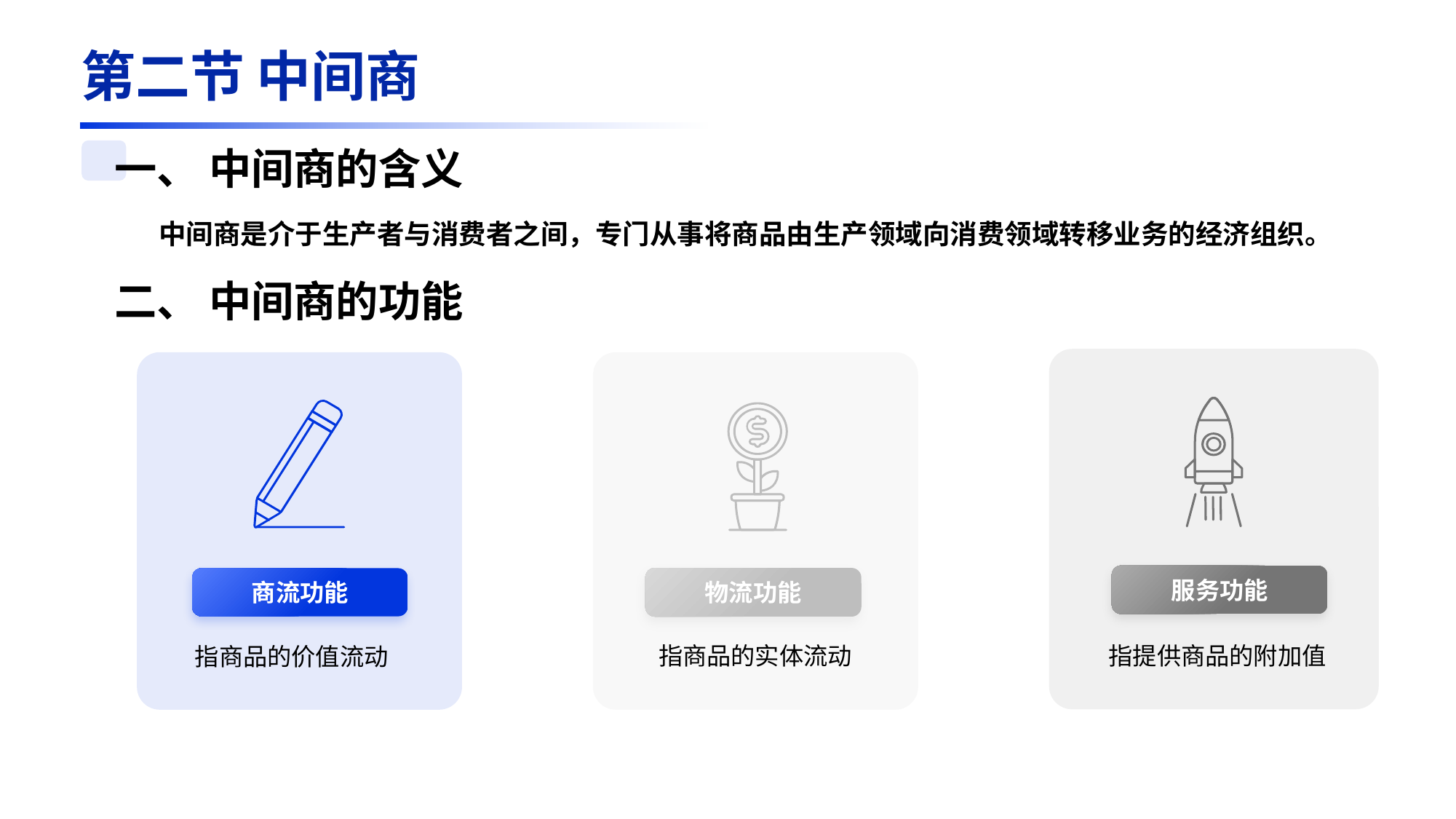

第二节 中间商
一、 中间商的含义

中间商是介于生产者与消费者之间，专门从事将商品由生产领域向消费领域转移业务的经济组织。
二、 中间商的功能

服务功能

物流功能

商流功能

指商品的实体流动
指提供商品的附加值
指商品的价值流动